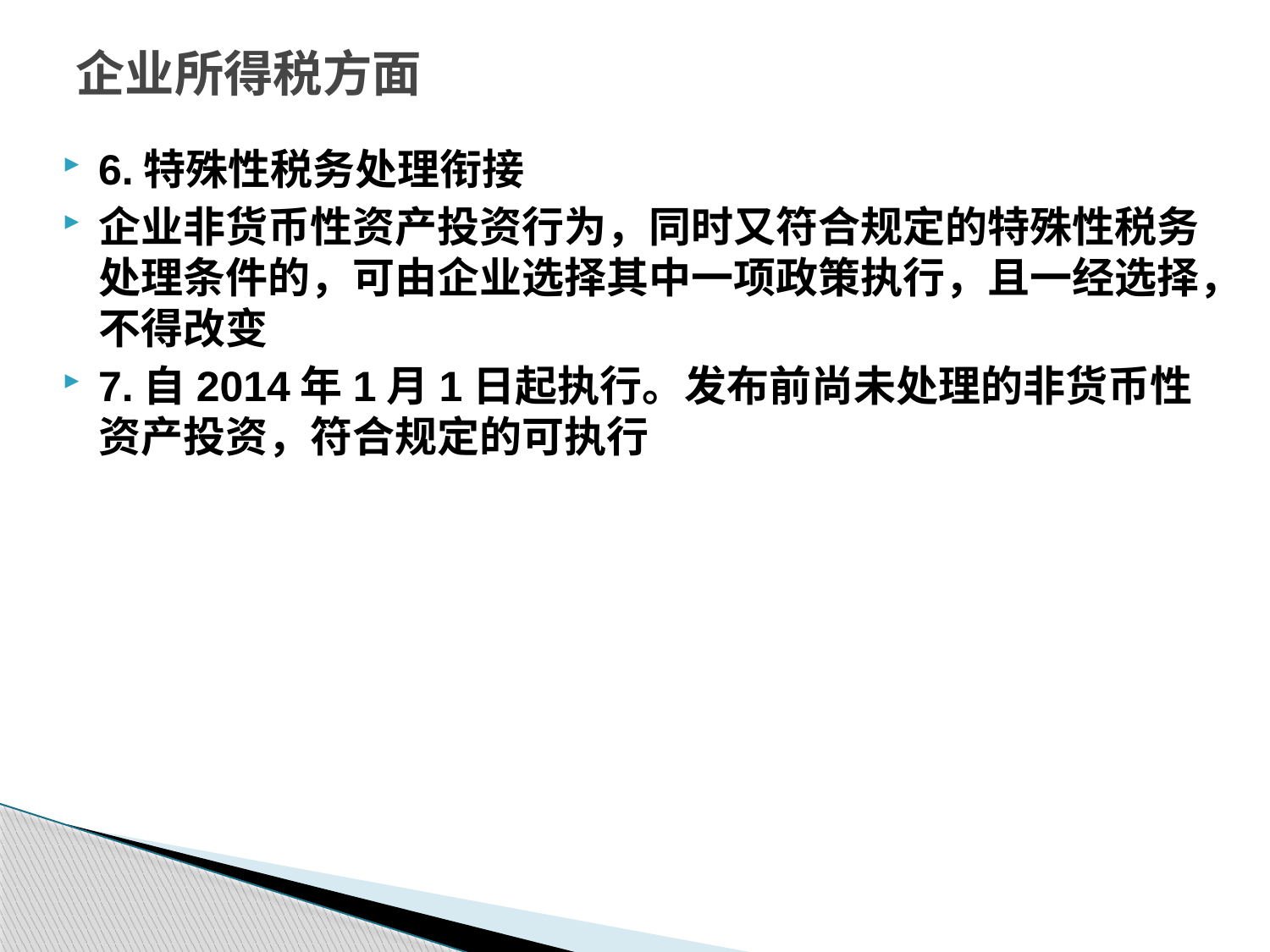

# 企业所得税方面
6.特殊性税务处理衔接
企业非货币性资产投资行为，同时又符合规定的特殊性税务处理条件的，可由企业选择其中一项政策执行，且一经选择，不得改变
7.自2014年1月1日起执行。发布前尚未处理的非货币性资产投资，符合规定的可执行